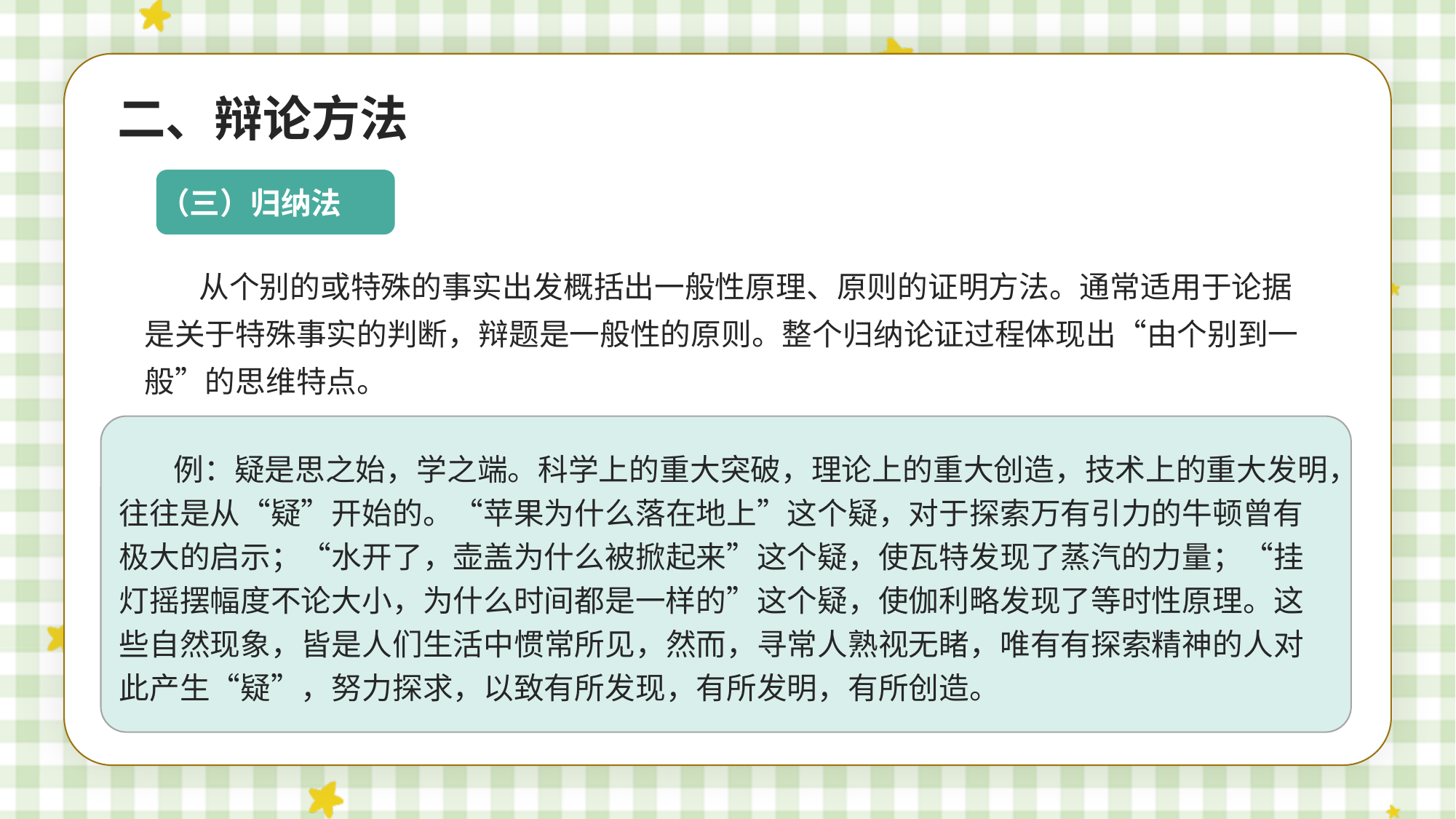

二、辩论方法
（三）归纳法
从个别的或特殊的事实出发概括出一般性原理、原则的证明方法。通常适用于论据是关于特殊事实的判断，辩题是一般性的原则。整个归纳论证过程体现出“由个别到一般”的思维特点。
例：疑是思之始，学之端。科学上的重大突破，理论上的重大创造，技术上的重大发明，往往是从“疑”开始的。“苹果为什么落在地上”这个疑，对于探索万有引力的牛顿曾有极大的启示；“水开了，壶盖为什么被掀起来”这个疑，使瓦特发现了蒸汽的力量；“挂灯摇摆幅度不论大小，为什么时间都是一样的”这个疑，使伽利略发现了等时性原理。这些自然现象，皆是人们生活中惯常所见，然而，寻常人熟视无睹，唯有有探索精神的人对此产生“疑”，努力探求，以致有所发现，有所发明，有所创造。